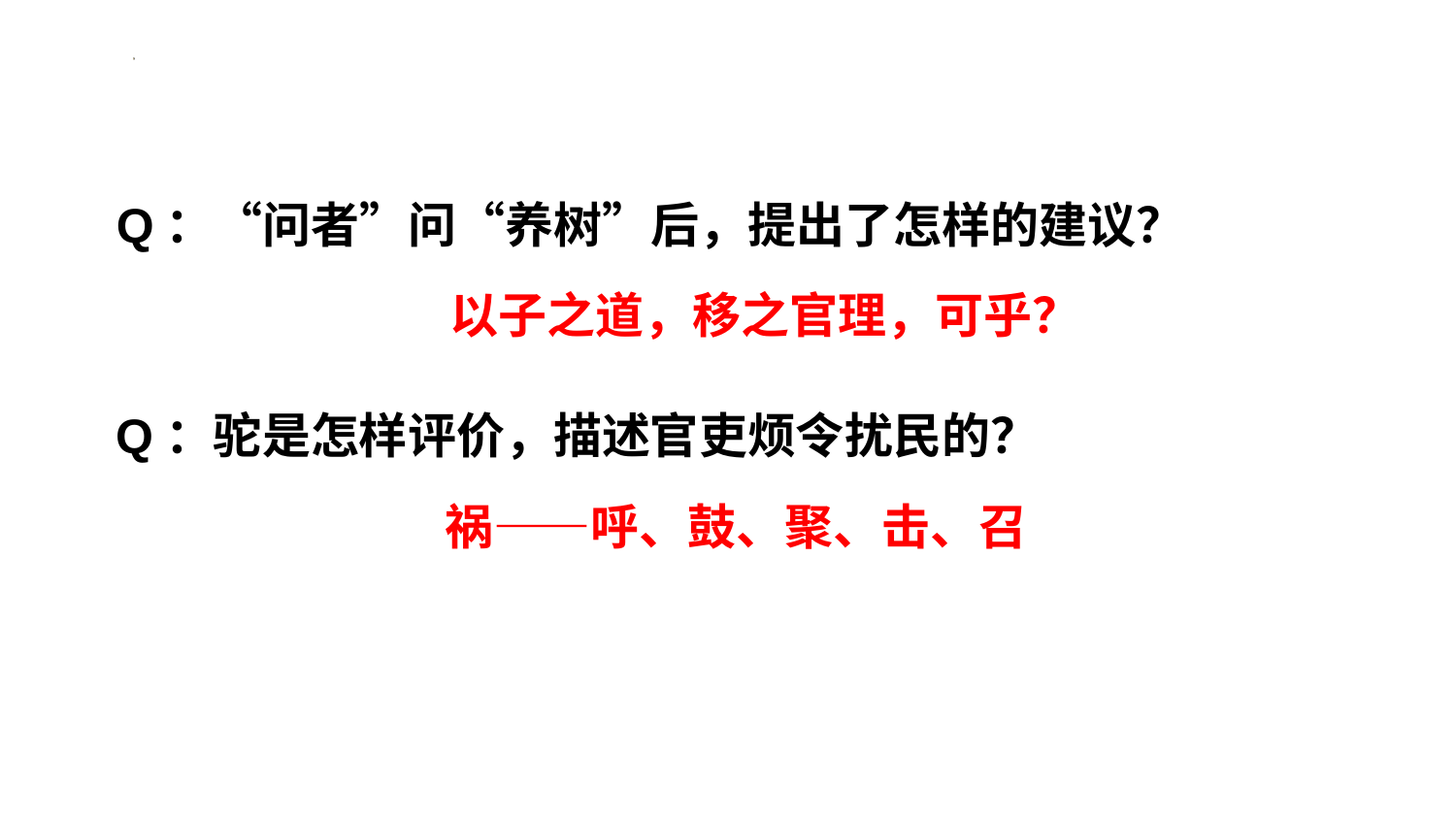

Q：“问者”问“养树”后，提出了怎样的建议？
以子之道，移之官理，可乎？
Q：驼是怎样评价，描述官吏烦令扰民的？
祸——呼、鼓、聚、击、召